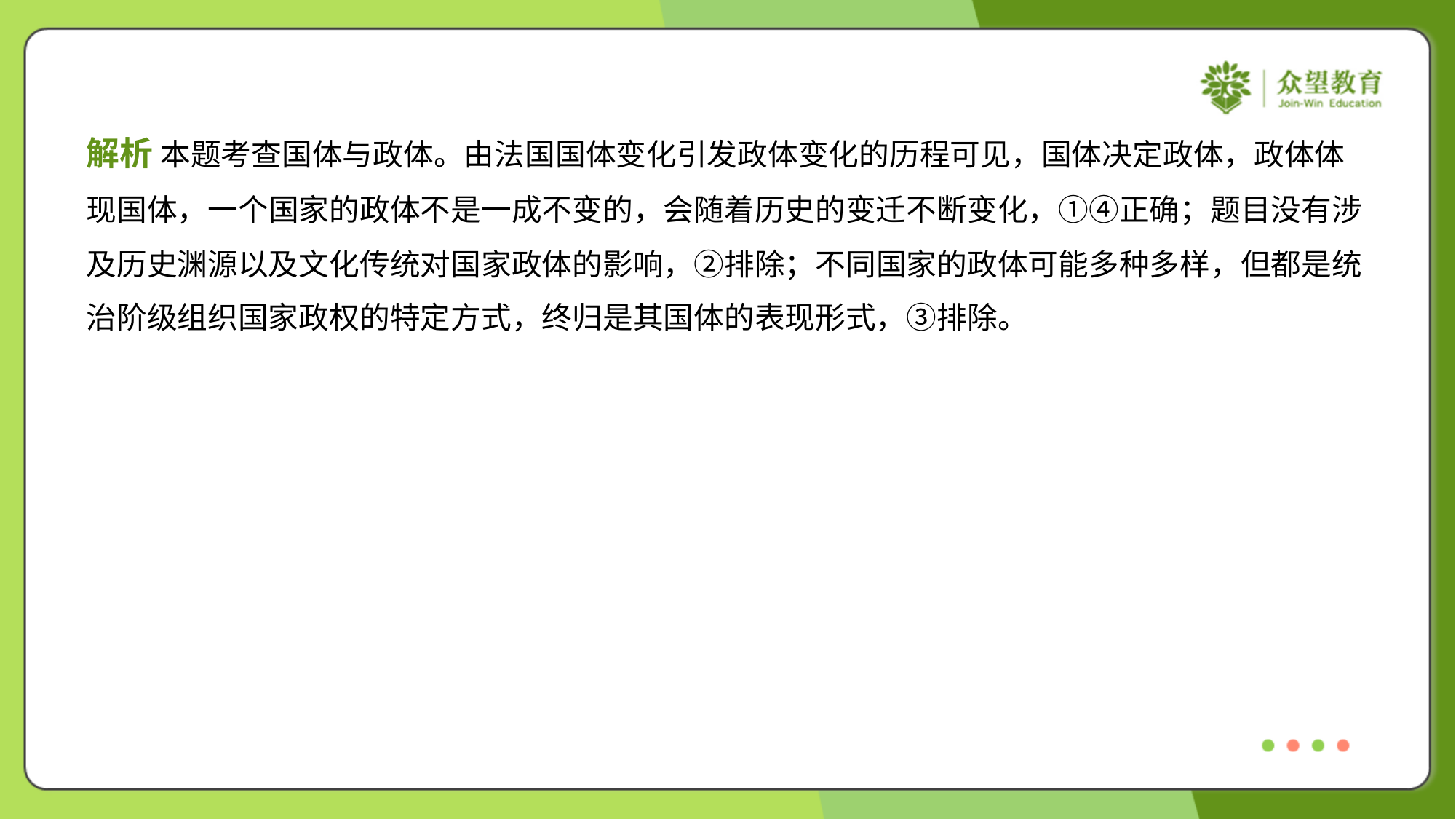

解析 本题考查国体与政体。由法国国体变化引发政体变化的历程可见，国体决定政体，政体体
现国体，一个国家的政体不是一成不变的，会随着历史的变迁不断变化，①④正确；题目没有涉
及历史渊源以及文化传统对国家政体的影响，②排除；不同国家的政体可能多种多样，但都是统
治阶级组织国家政权的特定方式，终归是其国体的表现形式，③排除。